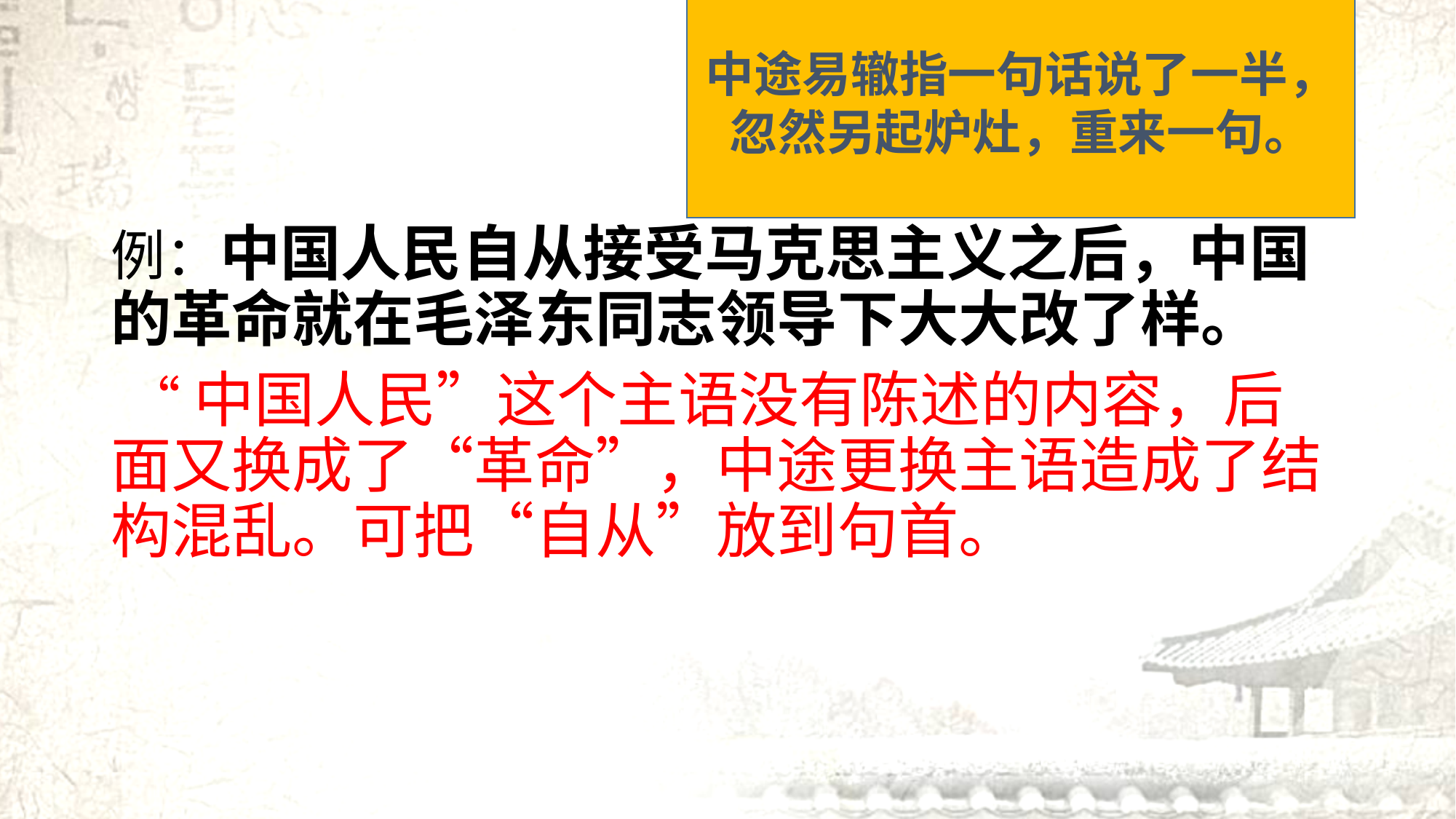

中途易辙指一句话说了一半，忽然另起炉灶，重来一句。
#
例：中国人民自从接受马克思主义之后，中国的革命就在毛泽东同志领导下大大改了样。
 “中国人民”这个主语没有陈述的内容，后面又换成了“革命”，中途更换主语造成了结构混乱。可把“自从”放到句首。